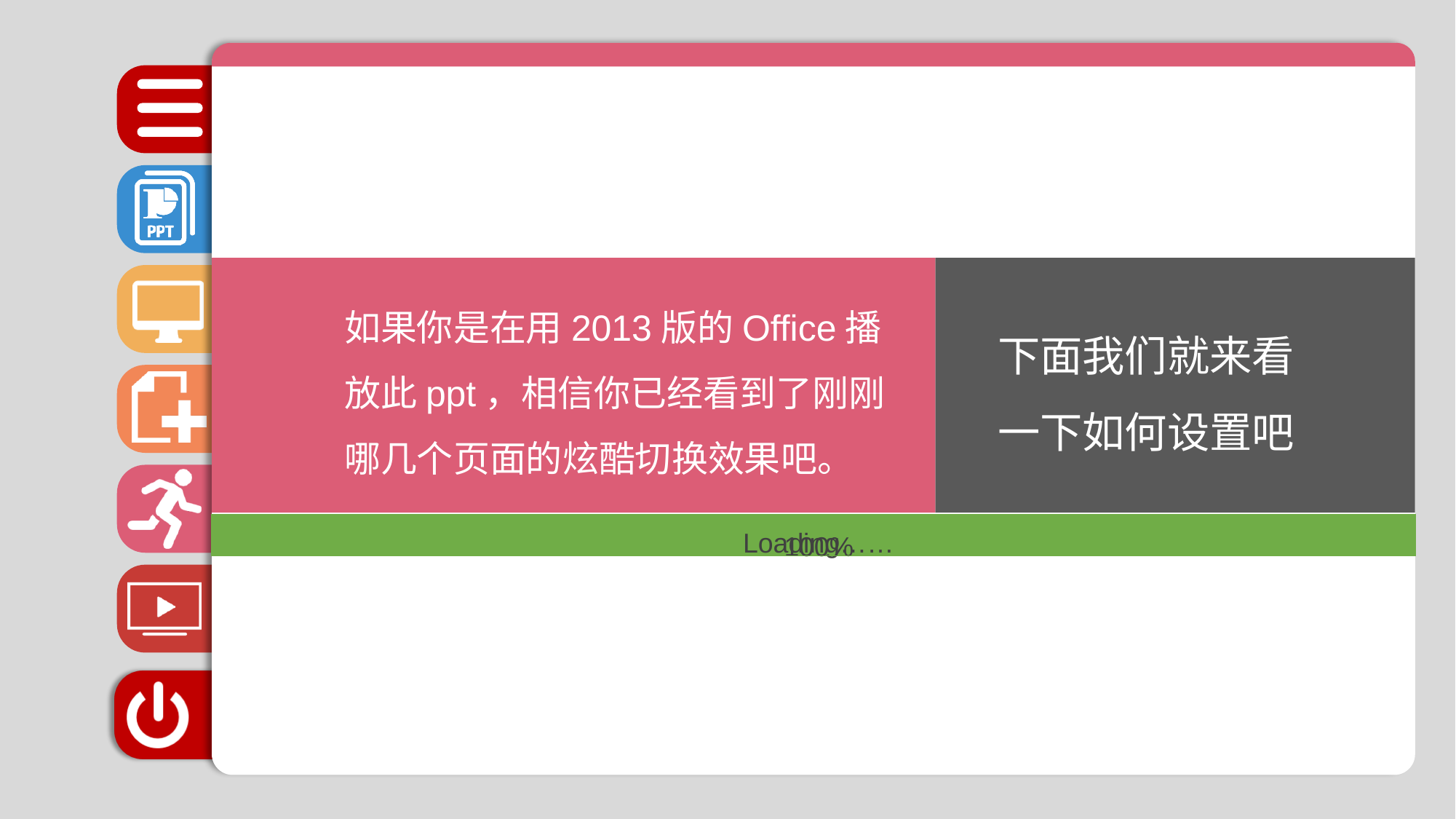

如果你是在用2013版的Office播放此ppt，相信你已经看到了刚刚哪几个页面的炫酷切换效果吧。
下面我们就来看一下如何设置吧
Loading……
100%